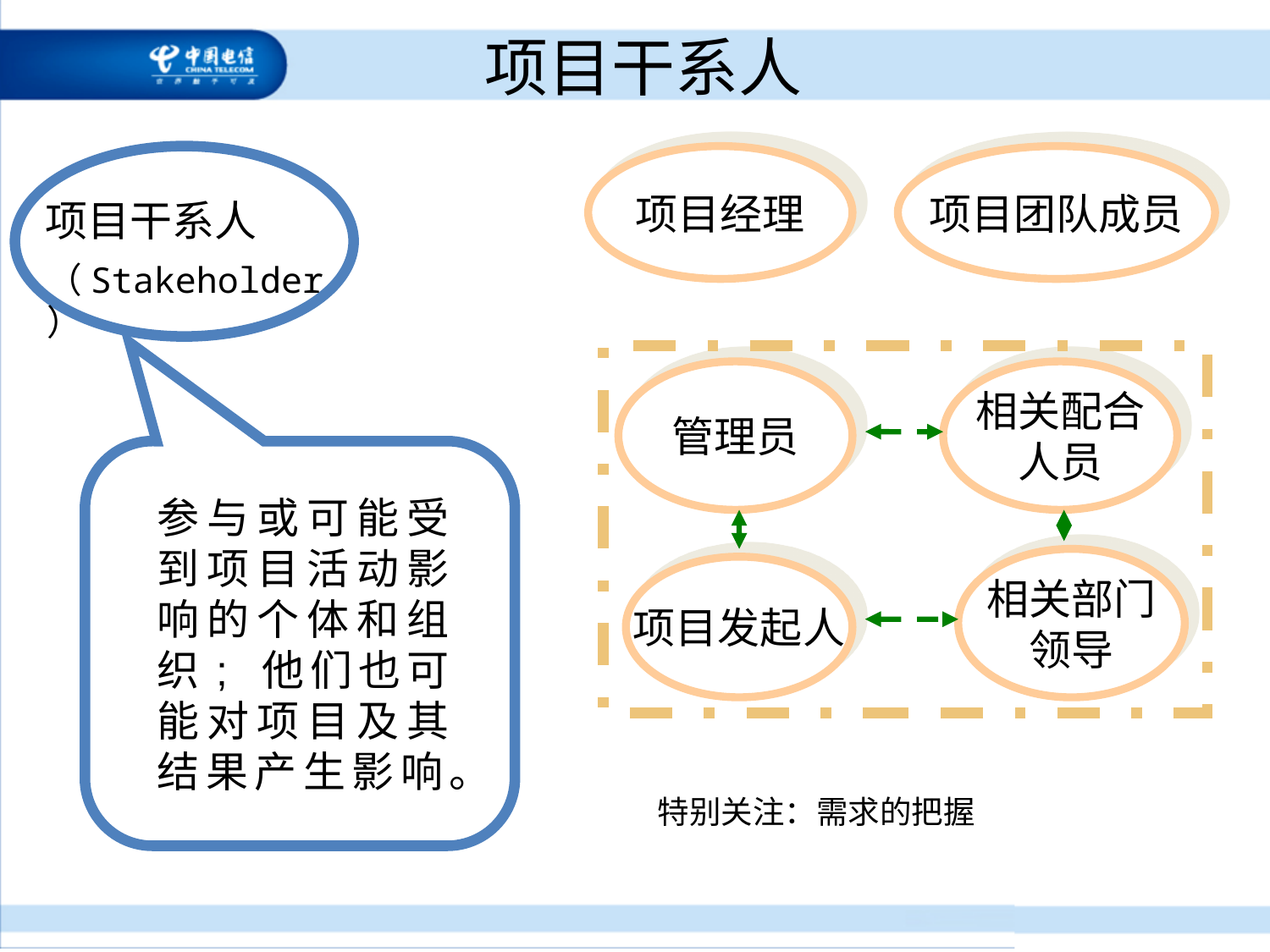

# 项目干系人

项目经理
项目团队成员

管理员
相关配合
人员

相关部门
领导
项目发起人

项目干系人
（Stakeholder）

参与或可能受到项目活动影响的个体和组织; 他们也可能对项目及其结果产生影响。
特别关注：需求的把握